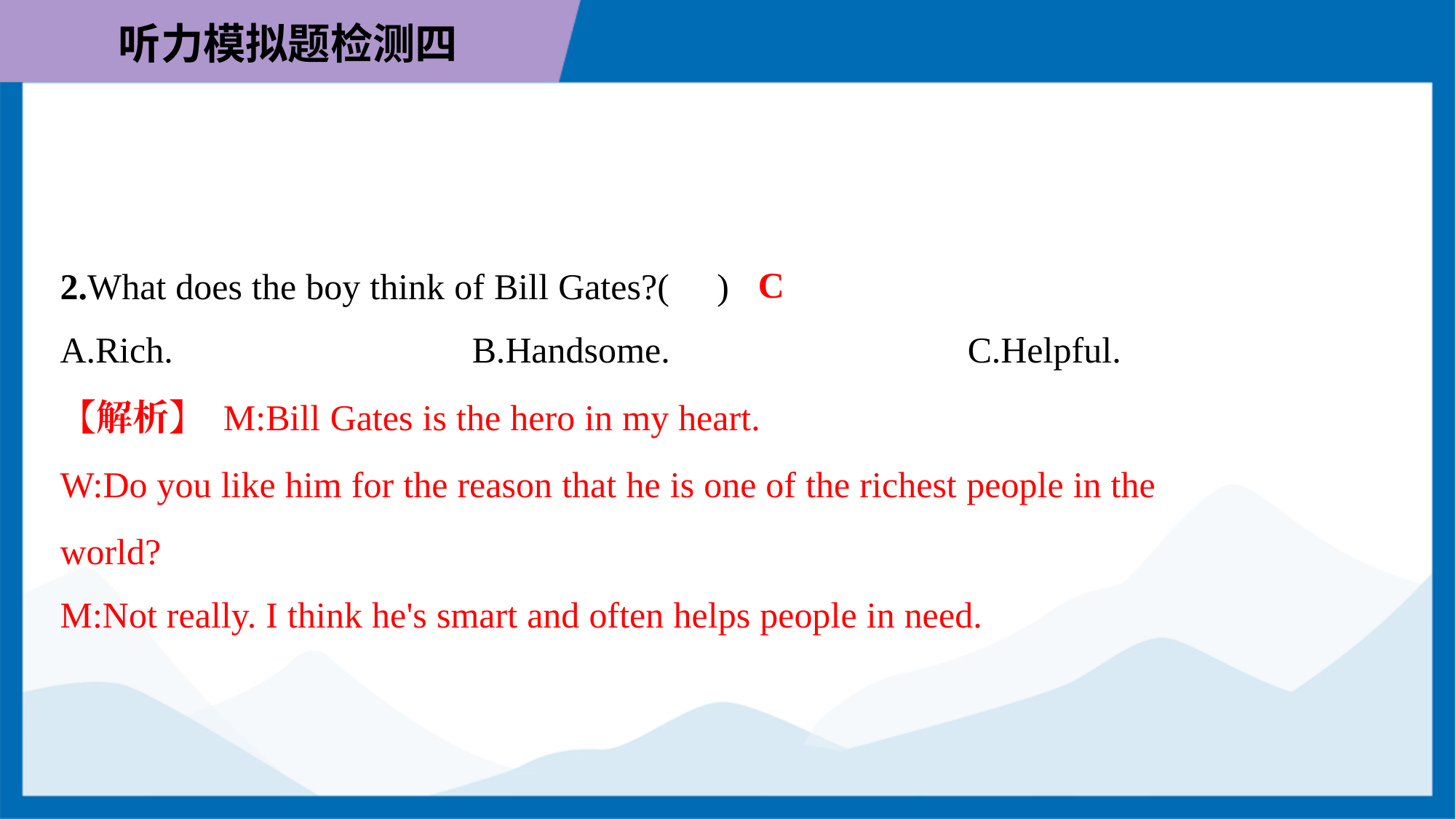

C
2.What does the boy think of Bill Gates?(     )
A.Rich.	B.Handsome.	C.Helpful.
【解析】 M:Bill Gates is the hero in my heart.
W:Do you like him for the reason that he is one of the richest people in the
world?
M:Not really. I think he's smart and often helps people in need.